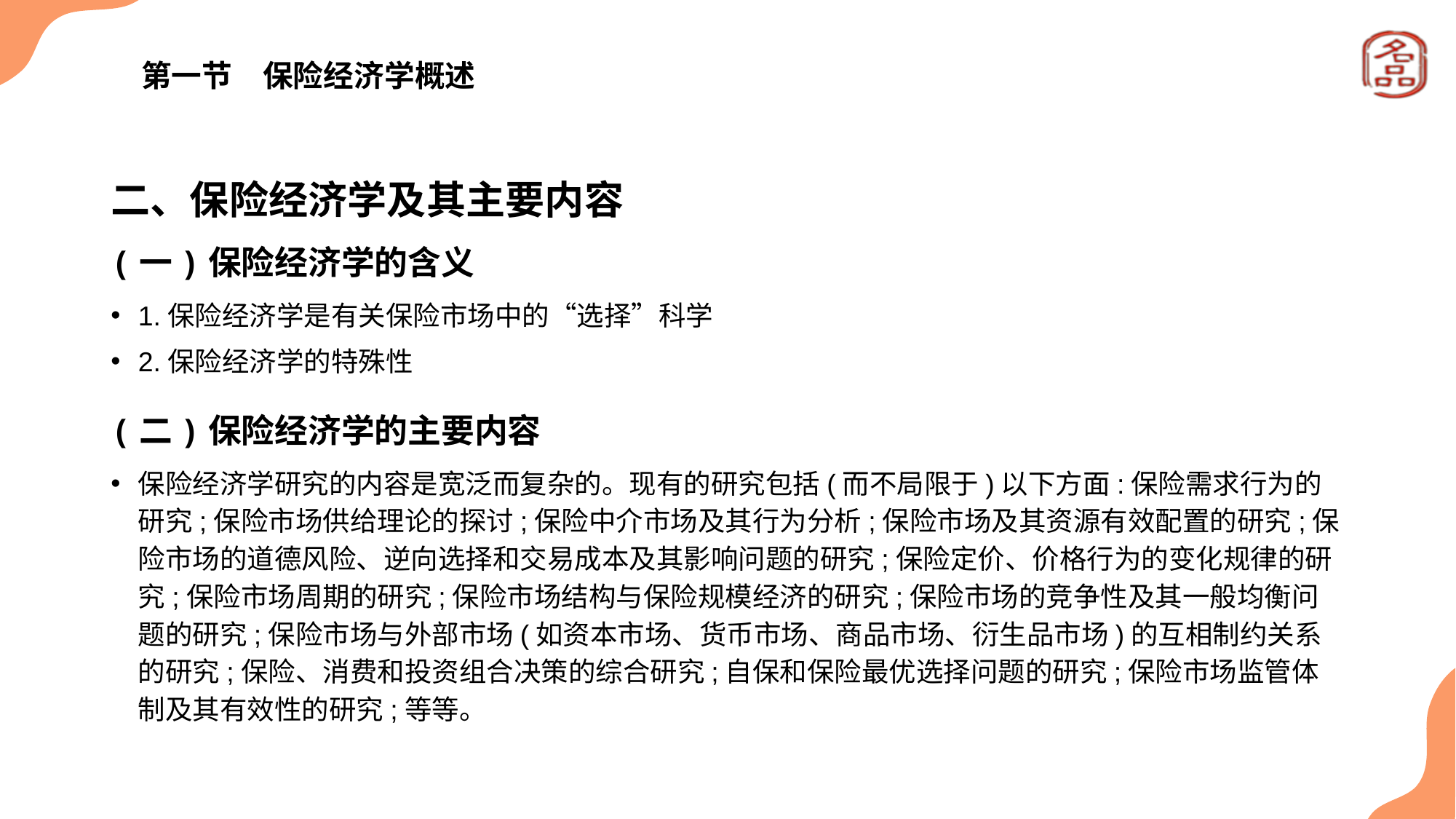

# 第一节　保险经济学概述
二、保险经济学及其主要内容
(一)保险经济学的含义
1.保险经济学是有关保险市场中的“选择”科学
2.保险经济学的特殊性
(二)保险经济学的主要内容
保险经济学研究的内容是宽泛而复杂的。现有的研究包括(而不局限于)以下方面:保险需求行为的研究;保险市场供给理论的探讨;保险中介市场及其行为分析;保险市场及其资源有效配置的研究;保险市场的道德风险、逆向选择和交易成本及其影响问题的研究;保险定价、价格行为的变化规律的研究;保险市场周期的研究;保险市场结构与保险规模经济的研究;保险市场的竞争性及其一般均衡问题的研究;保险市场与外部市场(如资本市场、货币市场、商品市场、衍生品市场)的互相制约关系的研究;保险、消费和投资组合决策的综合研究;自保和保险最优选择问题的研究;保险市场监管体制及其有效性的研究;等等。